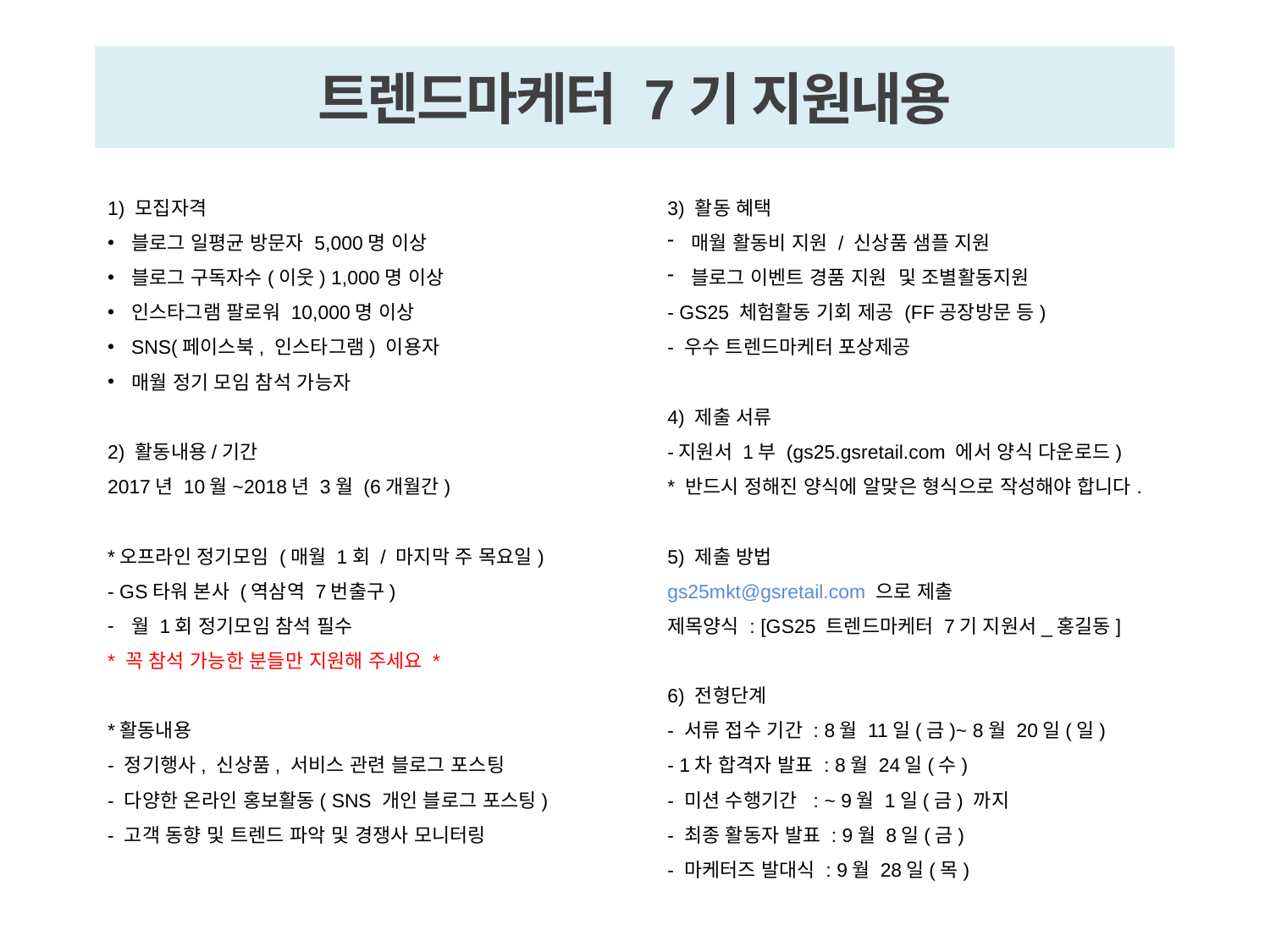

트렌드마케터 7기 지원내용
1) 모집자격
블로그 일평균 방문자 5,000명 이상
블로그 구독자수(이웃) 1,000명 이상
인스타그램 팔로워 10,000명 이상
SNS(페이스북, 인스타그램) 이용자
매월 정기 모임 참석 가능자

2) 활동내용/기간
2017년 10월~2018년 3월 (6개월간)

*오프라인 정기모임 (매월 1회 / 마지막 주 목요일)
- GS타워 본사 (역삼역 7번출구)
월 1회 정기모임 참석 필수
* 꼭 참석 가능한 분들만 지원해 주세요 *

*활동내용
- 정기행사, 신상품, 서비스 관련 블로그 포스팅
- 다양한 온라인 홍보활동( SNS 개인 블로그 포스팅)
- 고객 동향 및 트렌드 파악 및 경쟁사 모니터링
3) 활동 혜택
매월 활동비 지원 / 신상품 샘플 지원
블로그 이벤트 경품 지원  및 조별활동지원
- GS25 체험활동 기회 제공 (FF공장방문 등)
- 우수 트렌드마케터 포상제공

4) 제출 서류
-지원서 1부 (gs25.gsretail.com 에서 양식 다운로드)
* 반드시 정해진 양식에 알맞은 형식으로 작성해야 합니다.

5) 제출 방법
gs25mkt@gsretail.com 으로 제출
제목양식 : [GS25 트렌드마케터 7기 지원서_홍길동]

6) 전형단계
- 서류 접수 기간 : 8월 11일(금)~ 8월 20일(일)
- 1차 합격자 발표 : 8월 24일(수)
- 미션 수행기간  : ~ 9월 1일(금) 까지
- 최종 활동자 발표 : 9월 8일(금)
- 마케터즈 발대식 : 9월 28일(목)